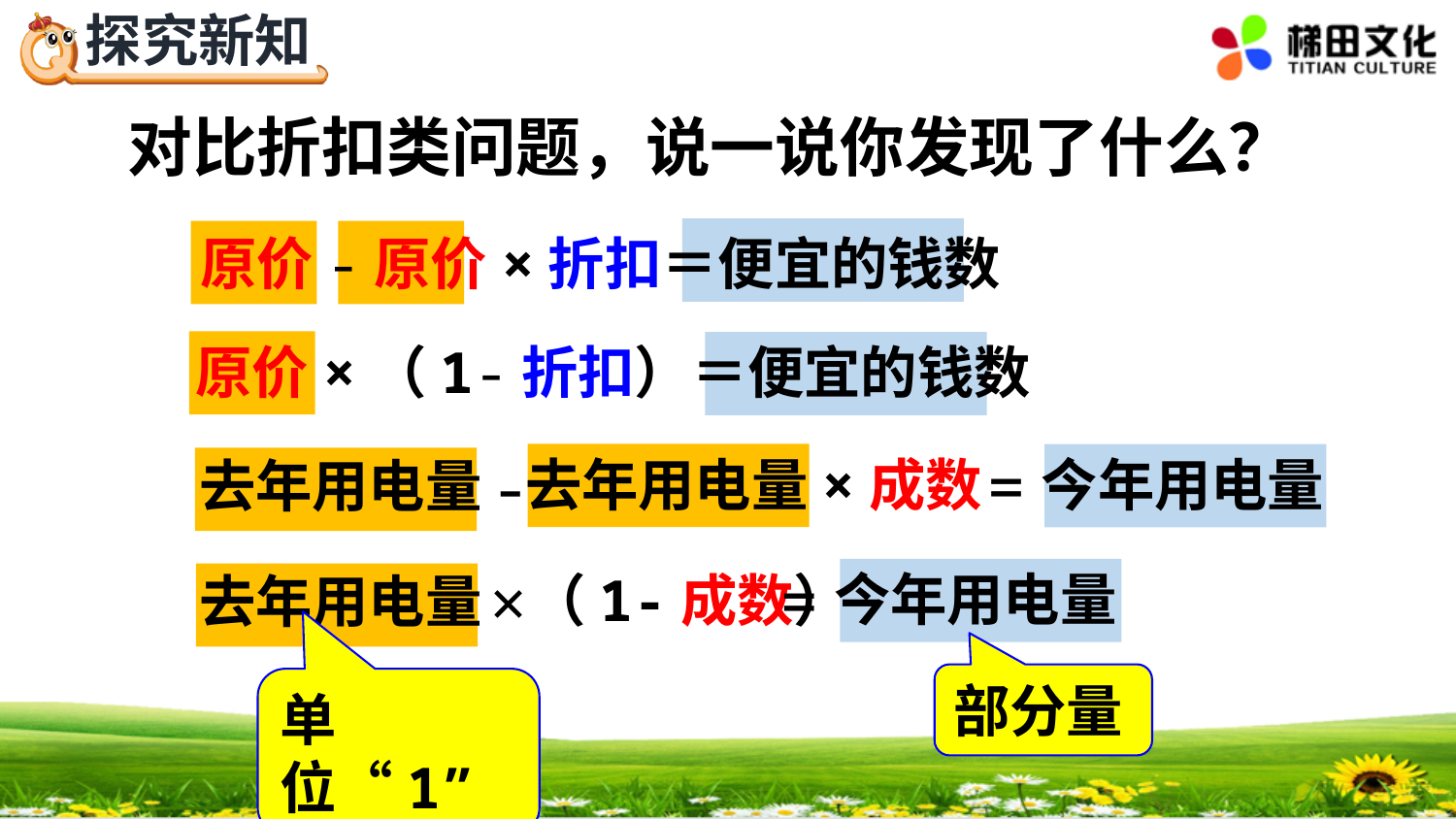

对比折扣类问题，说一说你发现了什么？

原价-原价×折扣＝便宜的钱数
原价×（1-折扣）＝便宜的钱数

=
-
去年用电量×成数
今年用电量
去年用电量

=
×
今年用电量
（1-成数）
去年用电量

部分量
单位“1”